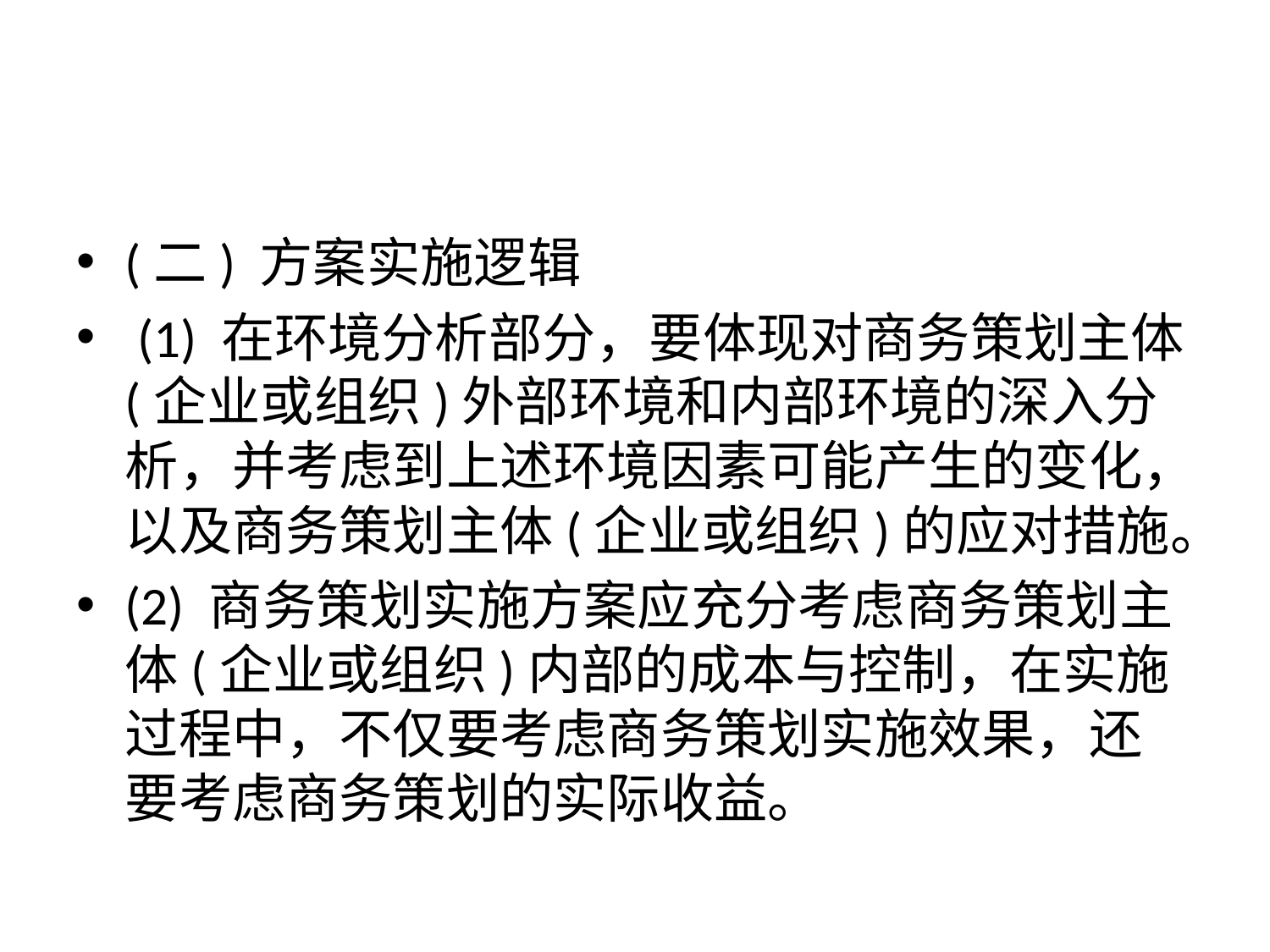

#
(二) 方案实施逻辑
 (1) 在环境分析部分，要体现对商务策划主体(企业或组织)外部环境和内部环境的深入分析，并考虑到上述环境因素可能产生的变化，以及商务策划主体(企业或组织)的应对措施。
(2) 商务策划实施方案应充分考虑商务策划主体(企业或组织)内部的成本与控制，在实施过程中，不仅要考虑商务策划实施效果，还要考虑商务策划的实际收益。